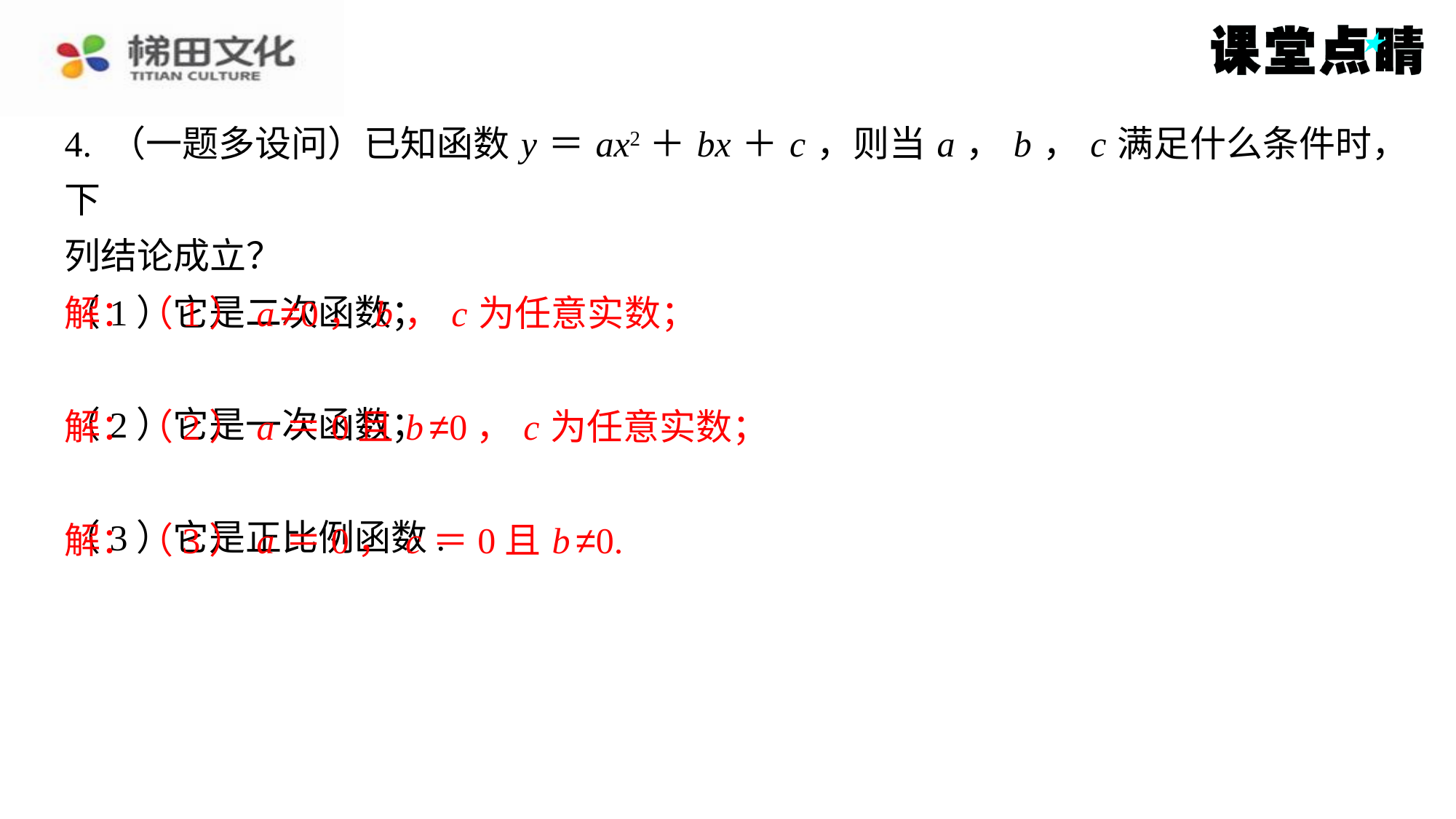

4. （一题多设问）已知函数 y ＝ ax2＋ bx ＋ c ，则当 a ， b ， c 满足什么条件时，下
列结论成立？
（1）它是二次函数；
解：（1） a ≠0， b ， c 为任意实数；
（2）它是一次函数；
解：（2） a ＝0且 b ≠0， c 为任意实数；
（3）它是正比例函数.
解：（3） a ＝0， c ＝0且 b ≠0.
解：（1） a ≠0， b ， c 为任意实数；
解：（2） a ＝0且 b ≠0， c 为任意实数；
解：（3） a ＝0， c ＝0且 b ≠0.